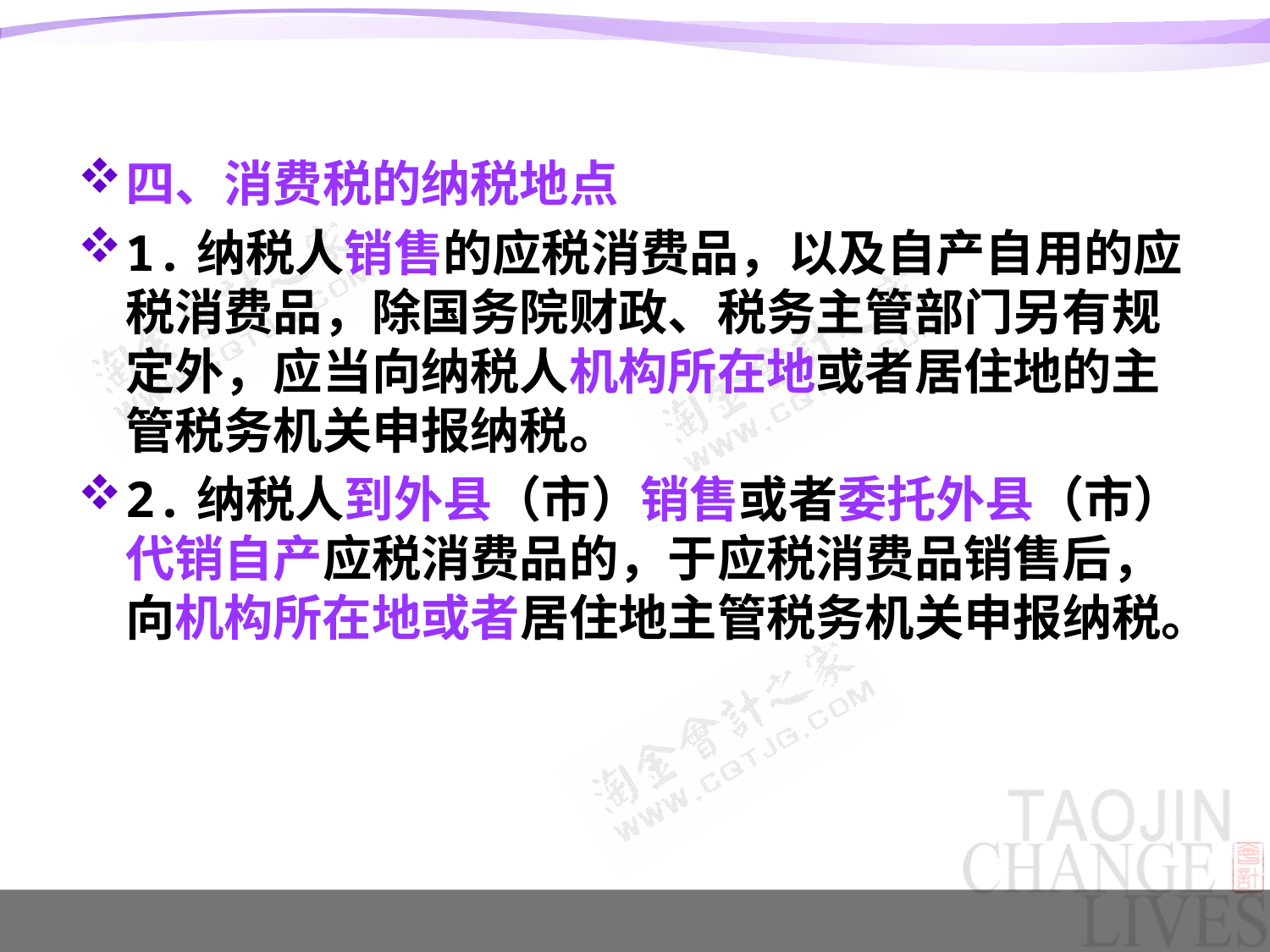

#
四、消费税的纳税地点
1.纳税人销售的应税消费品，以及自产自用的应税消费品，除国务院财政、税务主管部门另有规定外，应当向纳税人机构所在地或者居住地的主管税务机关申报纳税。
2.纳税人到外县（市）销售或者委托外县（市）代销自产应税消费品的，于应税消费品销售后，向机构所在地或者居住地主管税务机关申报纳税。